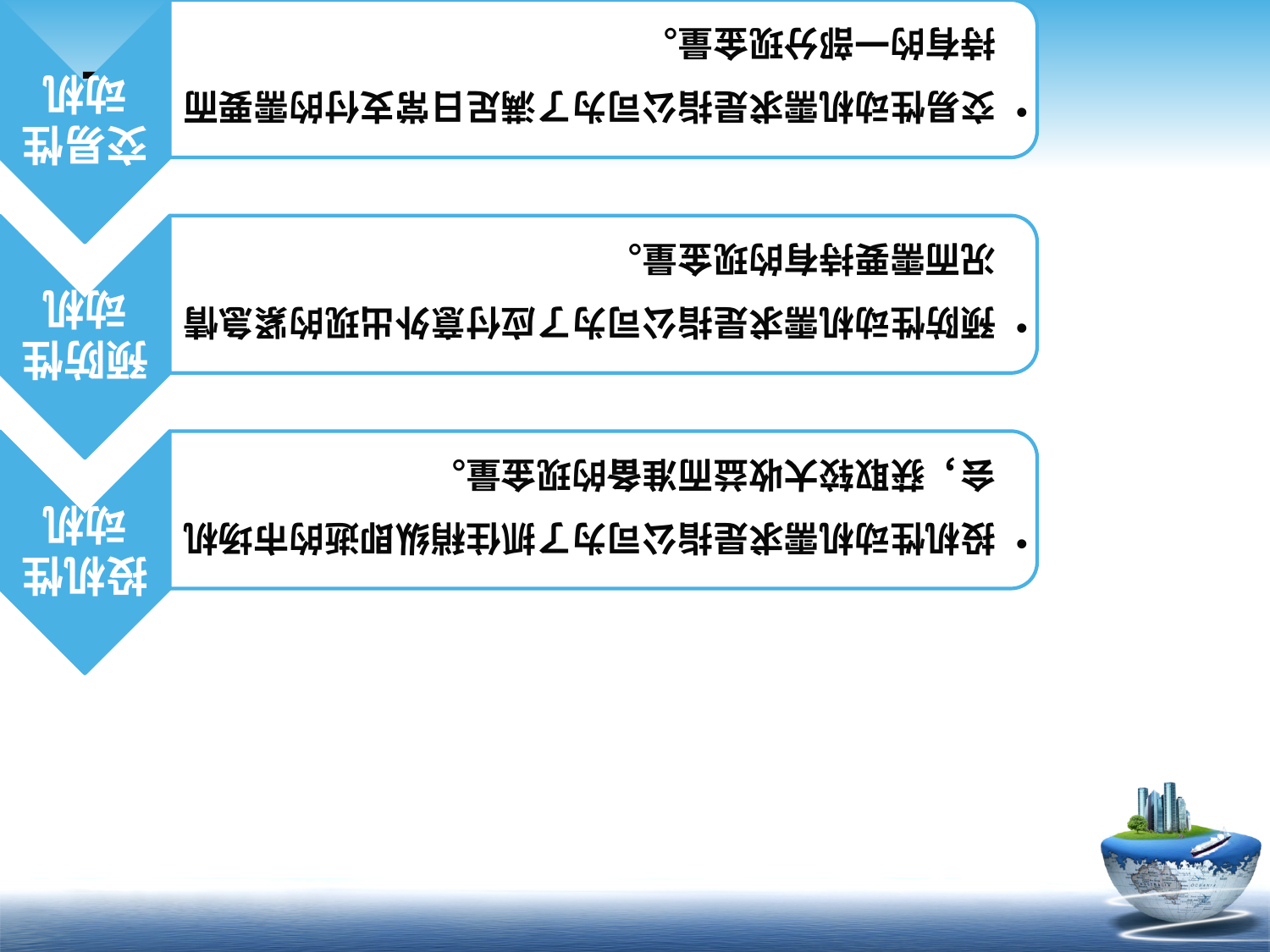

# 三、企业持有现金的动机
交易性动机
交易性动机需求是指公司为了满足日常支付的需要而持有的一部分现金量。
预防性动机
预防性动机需求是指公司为了应付意外出现的紧急情况而需要持有的现金量。
投机性动机
投机性动机需求是指公司为了抓住稍纵即逝的市场机会，获取较大收益而准备的现金量。

广义

狭义